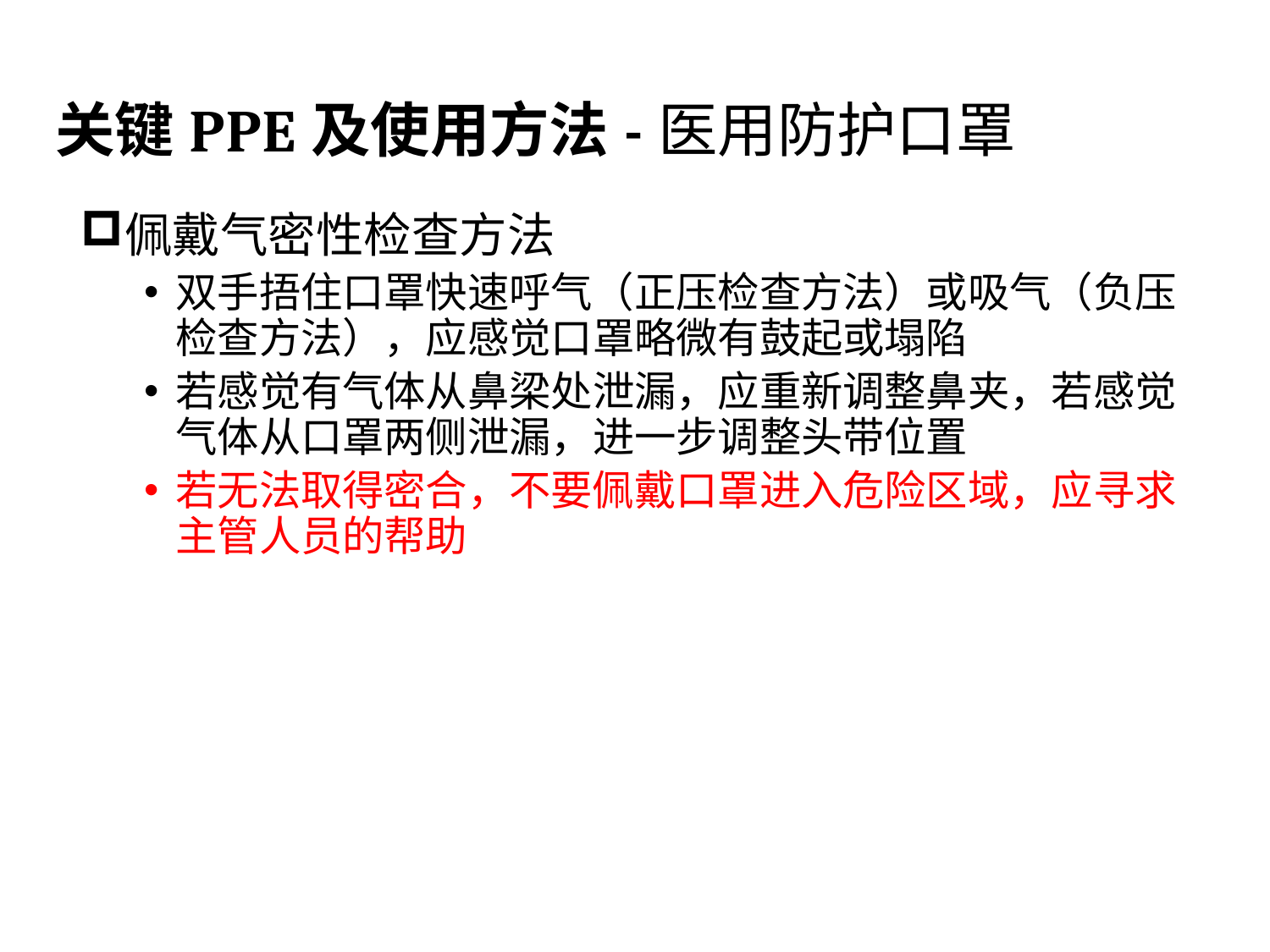

# 关键PPE及使用方法-医用防护口罩
佩戴气密性检查方法
双手捂住口罩快速呼气（正压检查方法）或吸气（负压检查方法），应感觉口罩略微有鼓起或塌陷
若感觉有气体从鼻梁处泄漏，应重新调整鼻夹，若感觉气体从口罩两侧泄漏，进一步调整头带位置
若无法取得密合，不要佩戴口罩进入危险区域，应寻求主管人员的帮助